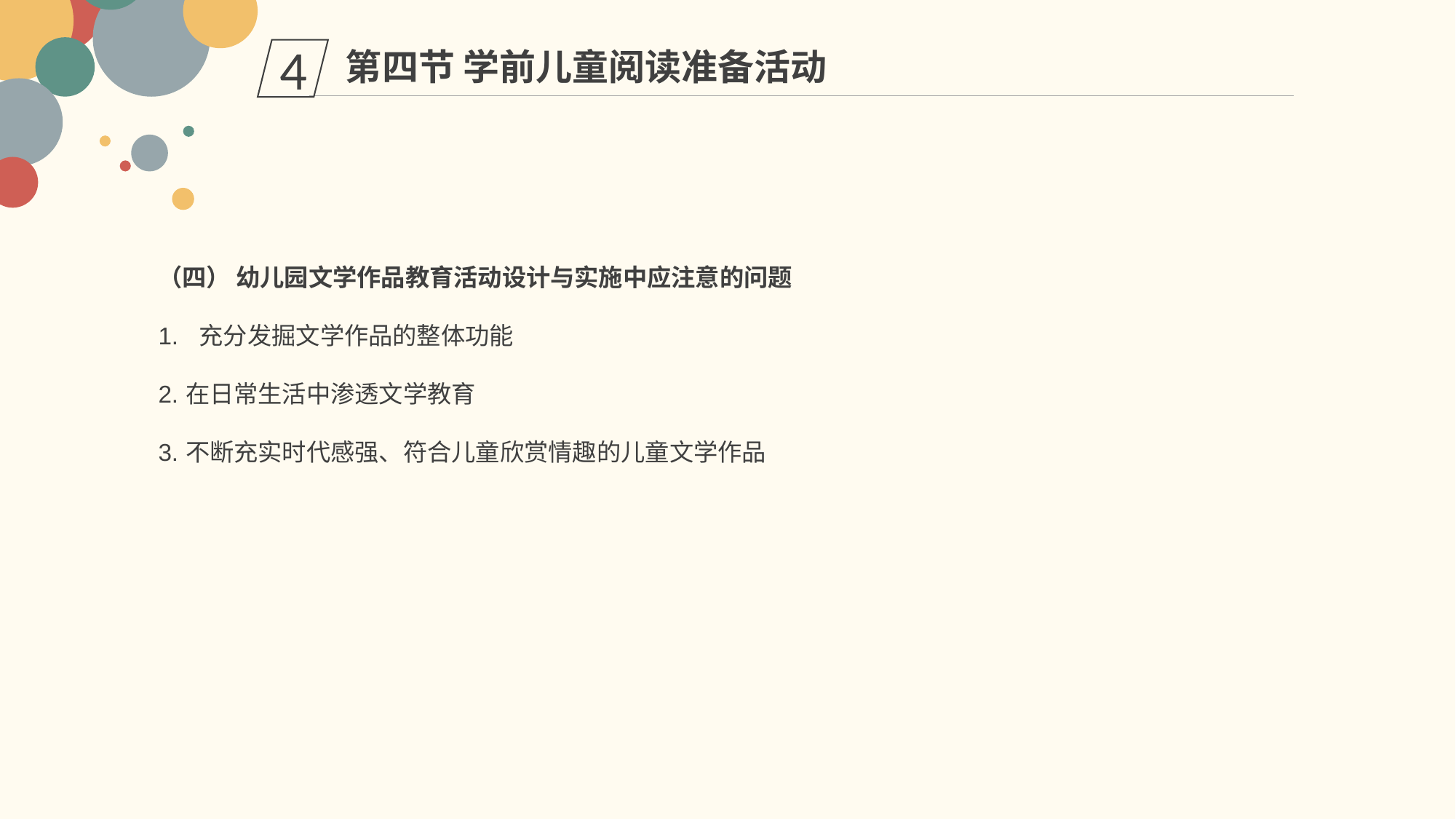

第四节 学前儿童阅读准备活动
4
（四） 幼儿园文学作品教育活动设计与实施中应注意的问题
充分发掘文学作品的整体功能
在日常生活中渗透文学教育
不断充实时代感强、符合儿童欣赏情趣的儿童文学作品